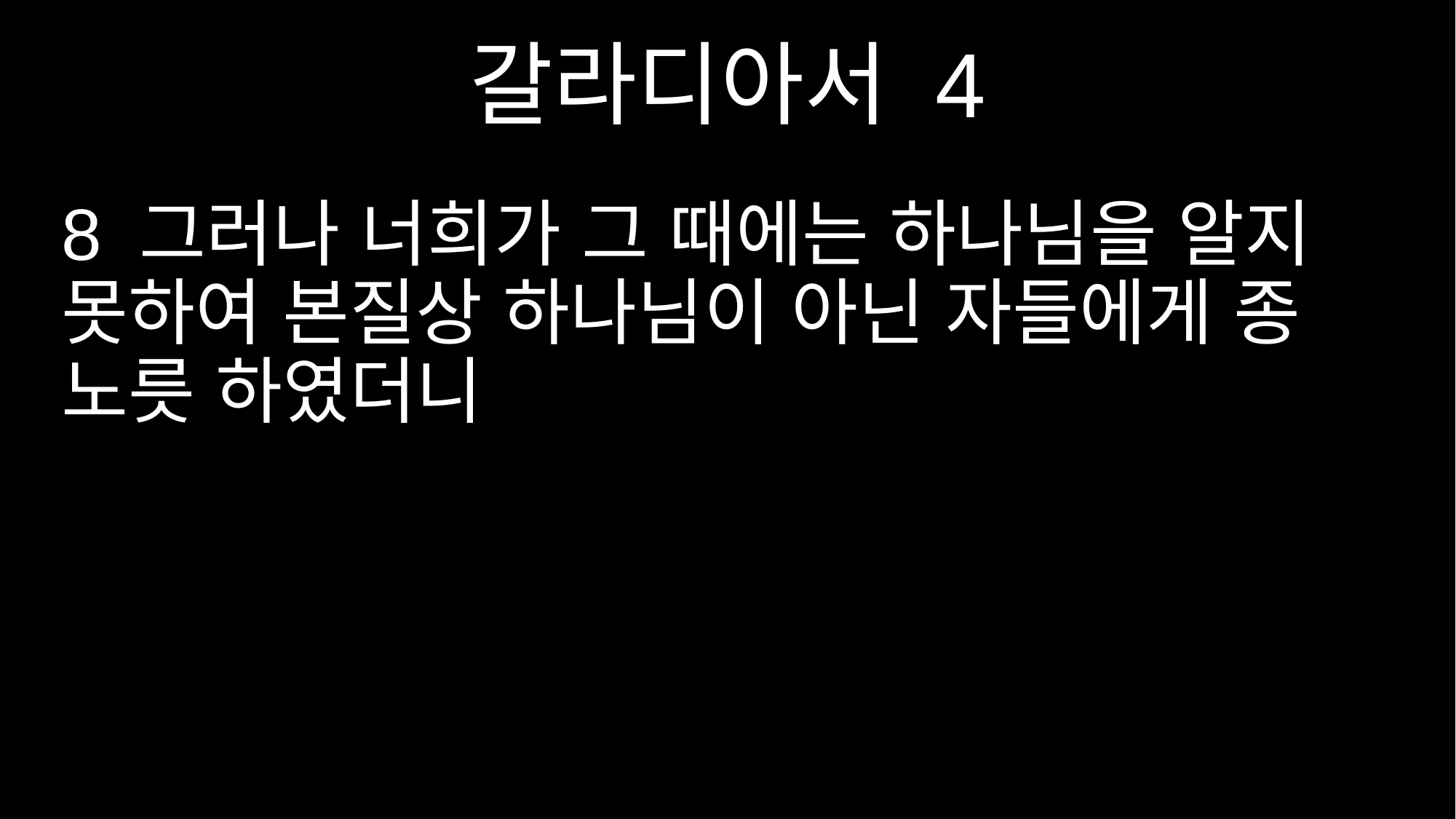

갈라디아서 4
8 그러나 너희가 그 때에는 하나님을 알지 못하여 본질상 하나님이 아닌 자들에게 종 노릇 하였더니